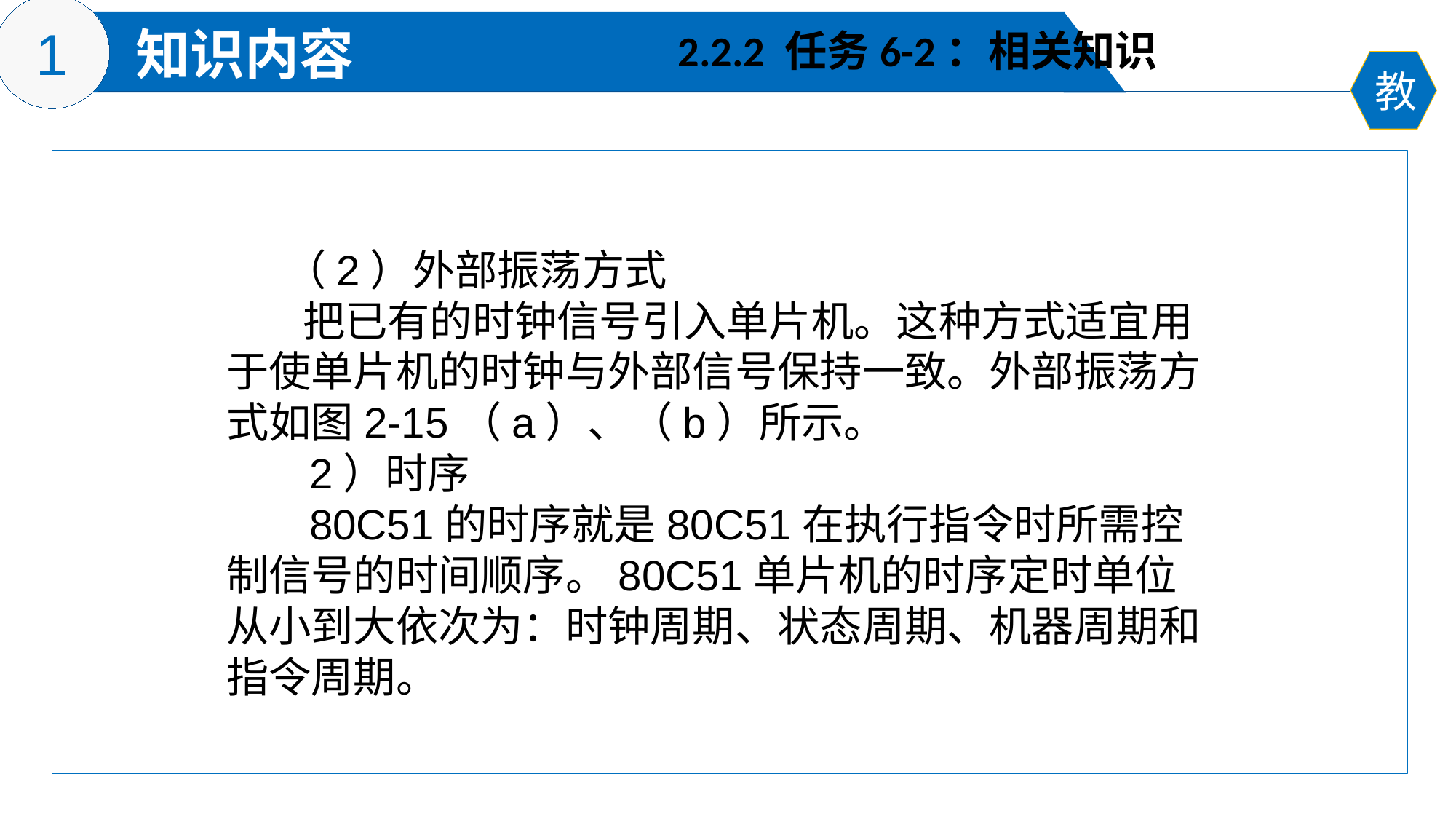

2.2.2 任务6-2：相关知识
     （2）外部振荡方式
       把已有的时钟信号引入单片机。这种方式适宜用于使单片机的时钟与外部信号保持一致。外部振荡方式如图2-15（a）、（b）所示。
       2）时序
       80C51的时序就是80C51在执行指令时所需控制信号的时间顺序。80C51单片机的时序定时单位从小到大依次为：时钟周期、状态周期、机器周期和指令周期。